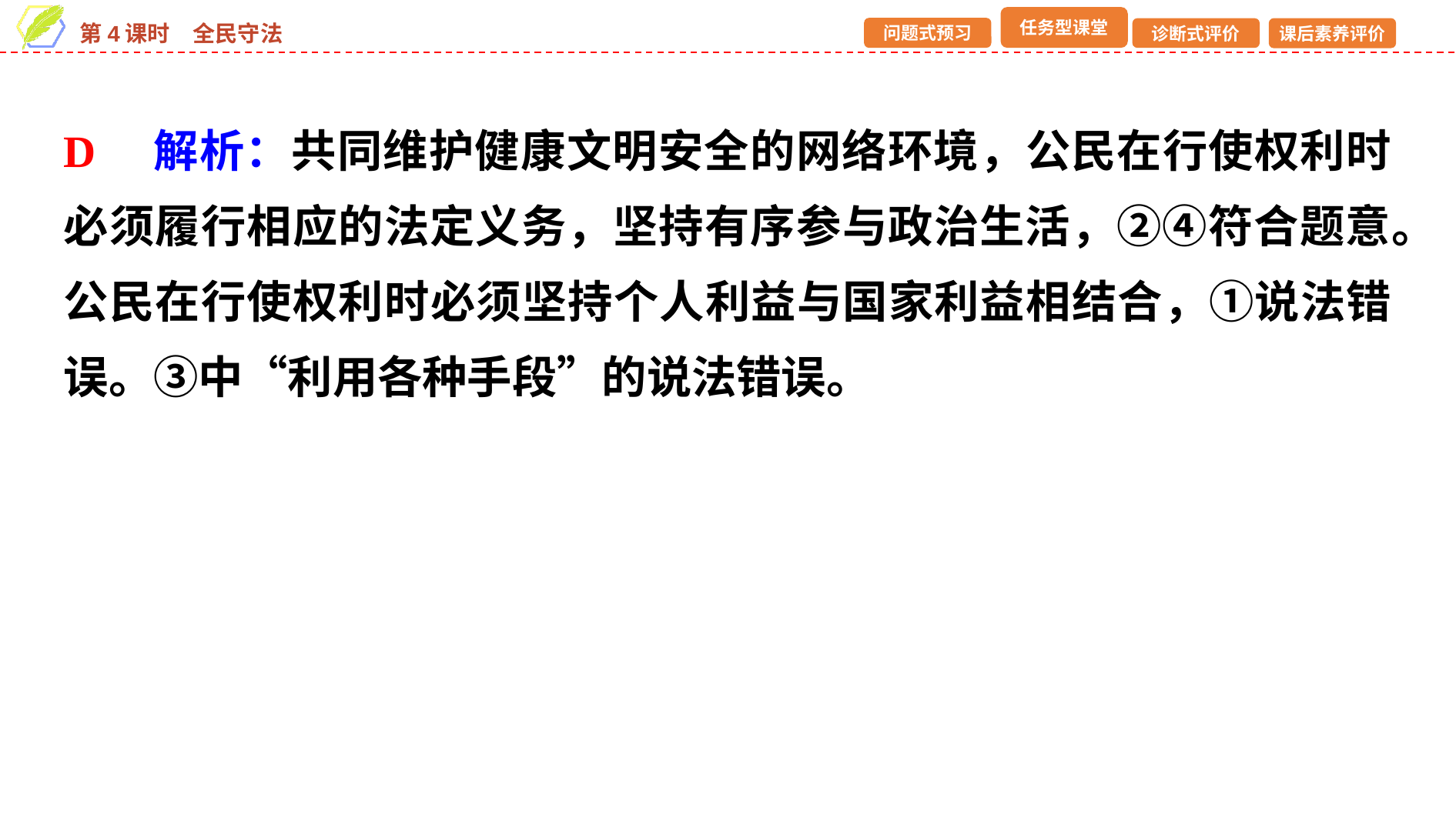

D　解析：共同维护健康文明安全的网络环境，公民在行使权利时必须履行相应的法定义务，坚持有序参与政治生活，②④符合题意。公民在行使权利时必须坚持个人利益与国家利益相结合，①说法错误。③中“利用各种手段”的说法错误。